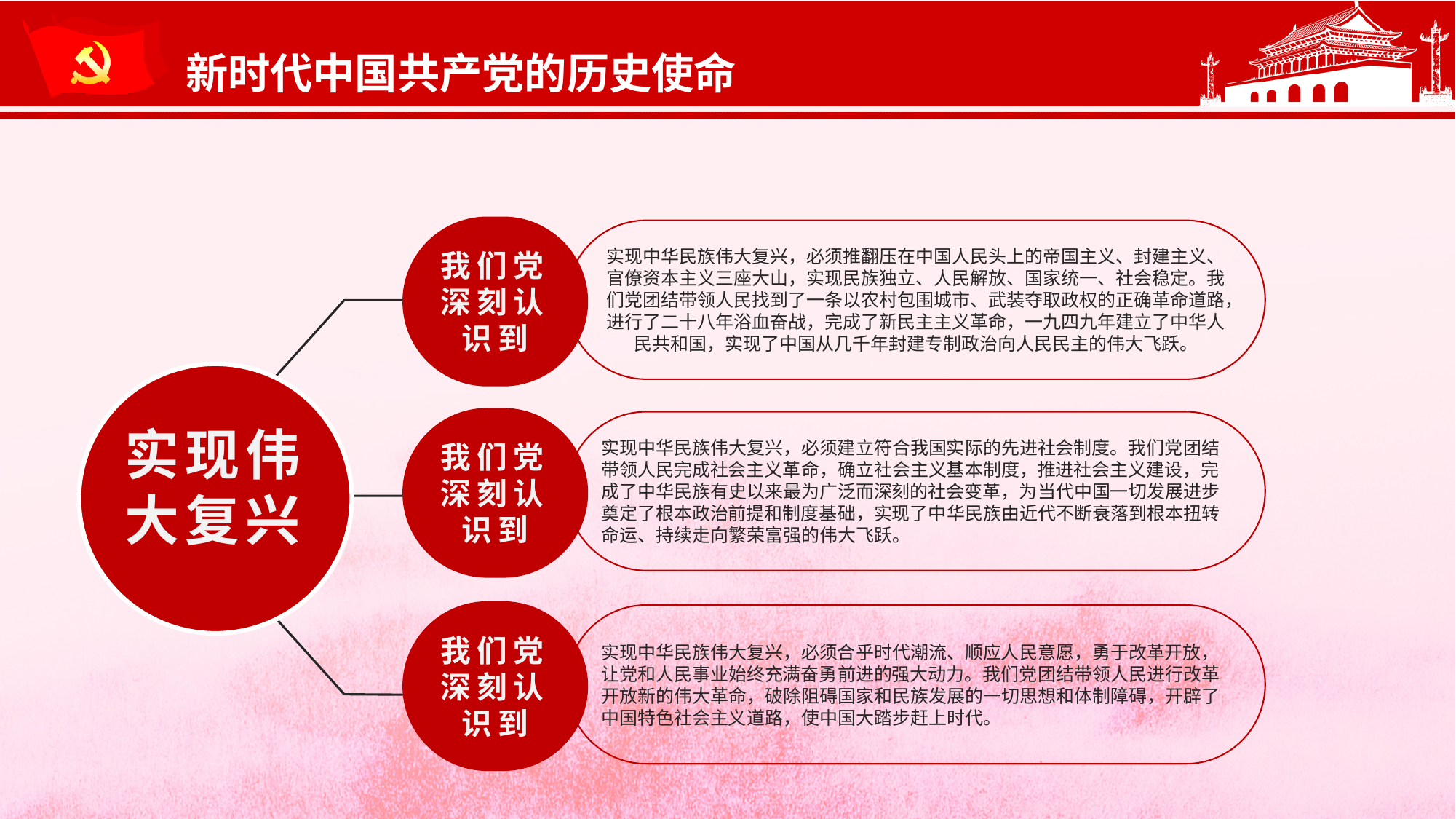

新时代中国共产党的历史使命
我们党深刻认识到
实现中华民族伟大复兴，必须推翻压在中国人民头上的帝国主义、封建主义、官僚资本主义三座大山，实现民族独立、人民解放、国家统一、社会稳定。我们党团结带领人民找到了一条以农村包围城市、武装夺取政权的正确革命道路，进行了二十八年浴血奋战，完成了新民主主义革命，一九四九年建立了中华人民共和国，实现了中国从几千年封建专制政治向人民民主的伟大飞跃。

实现伟大复兴
我们党深刻认识到
实现中华民族伟大复兴，必须建立符合我国实际的先进社会制度。我们党团结带领人民完成社会主义革命，确立社会主义基本制度，推进社会主义建设，完成了中华民族有史以来最为广泛而深刻的社会变革，为当代中国一切发展进步奠定了根本政治前提和制度基础，实现了中华民族由近代不断衰落到根本扭转命运、持续走向繁荣富强的伟大飞跃。
我们党深刻认识到
实现中华民族伟大复兴，必须合乎时代潮流、顺应人民意愿，勇于改革开放，让党和人民事业始终充满奋勇前进的强大动力。我们党团结带领人民进行改革开放新的伟大革命，破除阻碍国家和民族发展的一切思想和体制障碍，开辟了中国特色社会主义道路，使中国大踏步赶上时代。